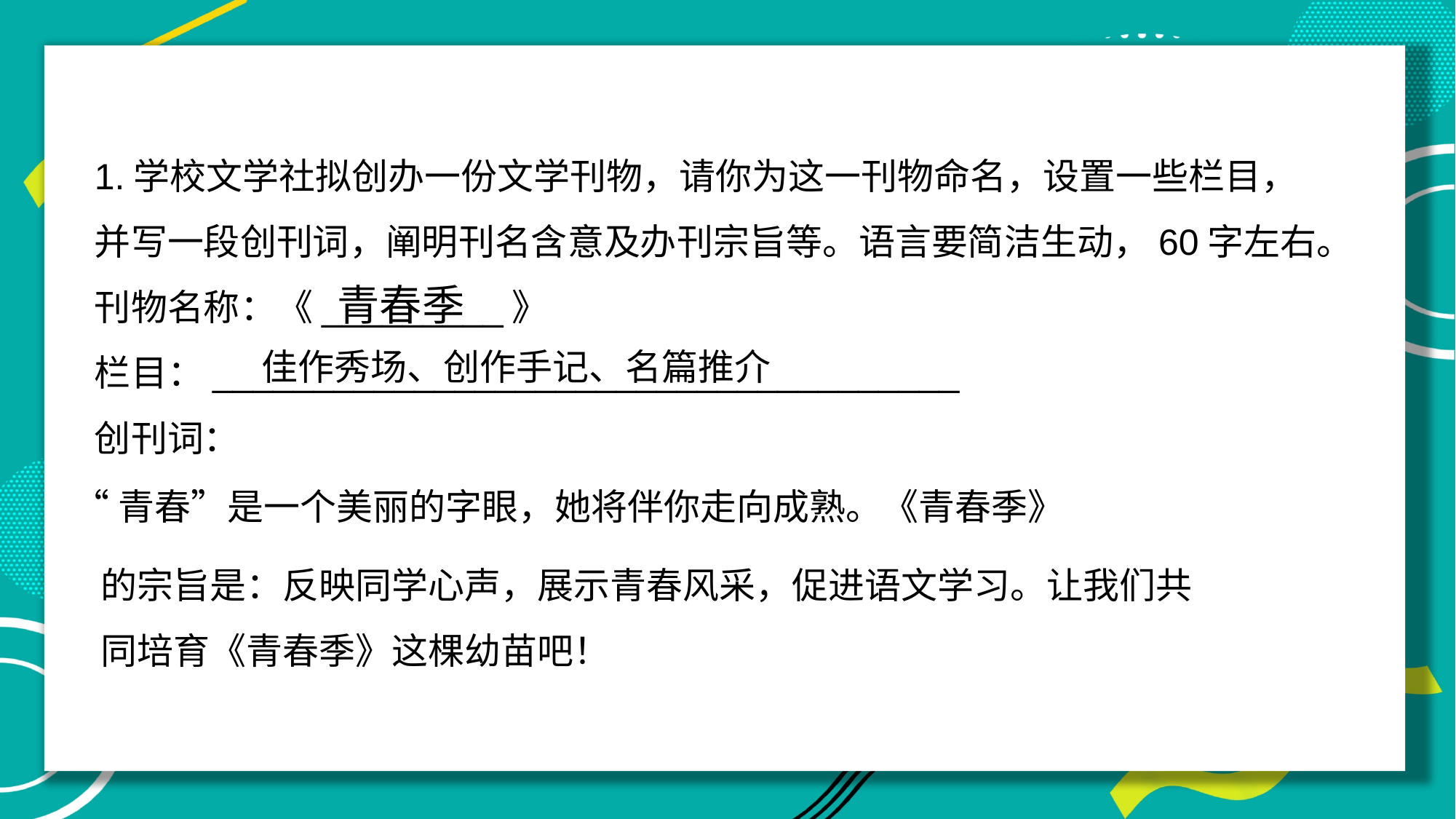

1.学校文学社拟创办一份文学刊物，请你为这一刊物命名，设置一些栏目，并写一段创刊词，阐明刊名含意及办刊宗旨等。语言要简洁生动，60字左右。
刊物名称：《_________》
栏目：_____________________________________
创刊词：

青春季
佳作秀场、创作手记、名篇推介
“青春”是一个美丽的字眼，她将伴你走向成熟。《青春季》
的宗旨是：反映同学心声，展示青春风采，促进语文学习。让我们共同培育《青春季》这棵幼苗吧！